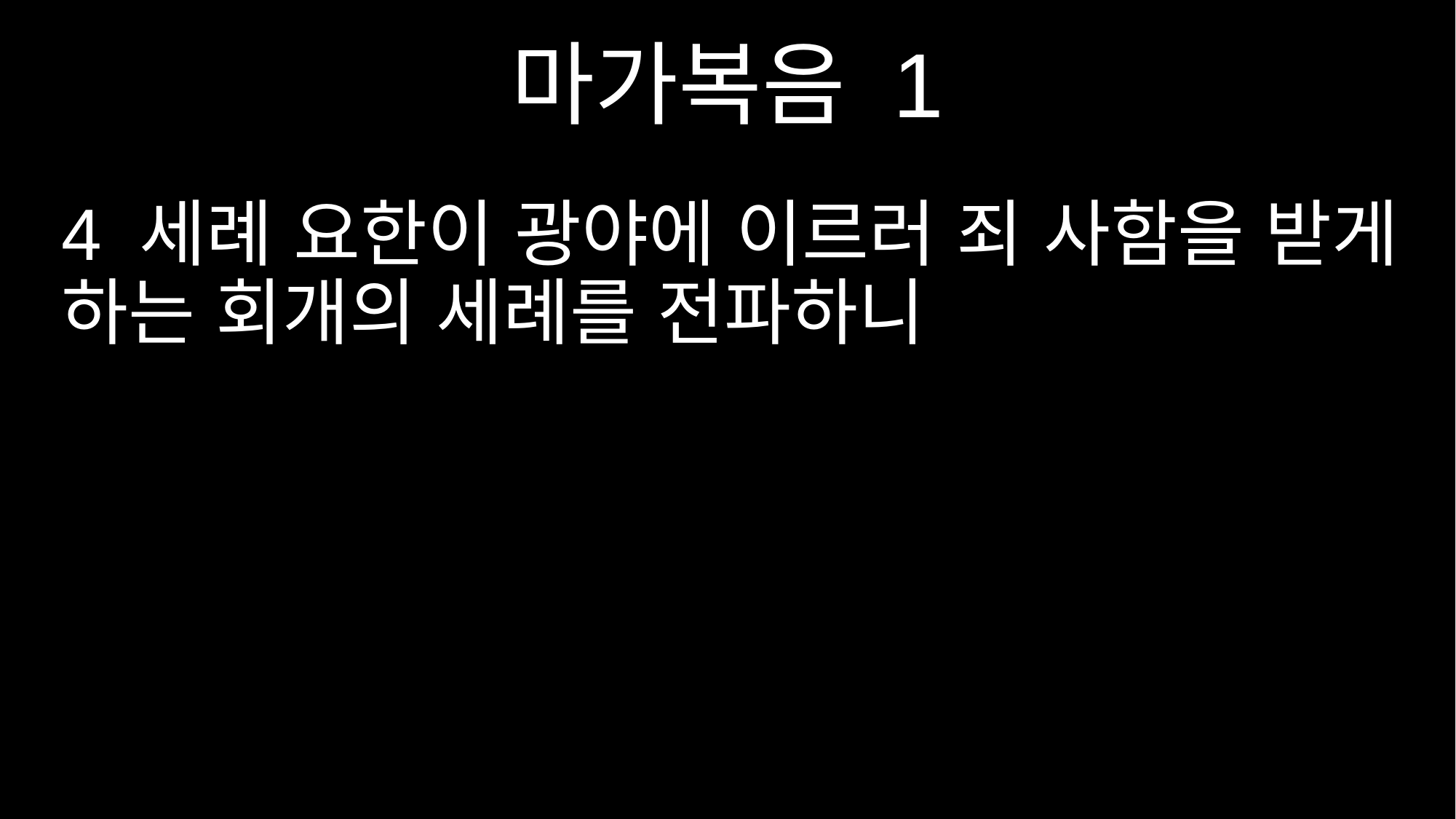

마가복음 1
4 세례 요한이 광야에 이르러 죄 사함을 받게 하는 회개의 세례를 전파하니